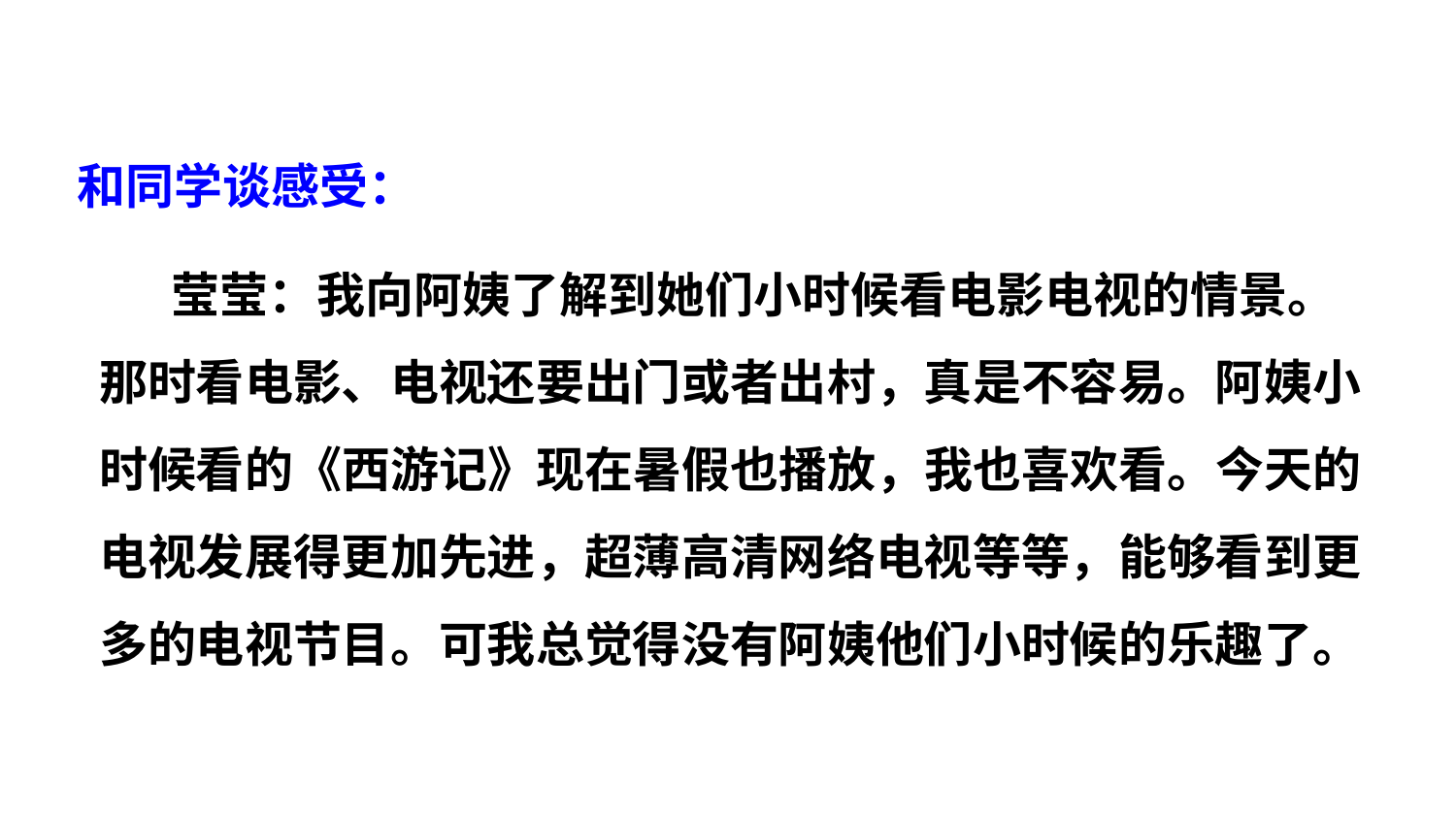

和同学谈感受：
莹莹：我向阿姨了解到她们小时候看电影电视的情景。那时看电影、电视还要出门或者出村，真是不容易。阿姨小时候看的《西游记》现在暑假也播放，我也喜欢看。今天的电视发展得更加先进，超薄高清网络电视等等，能够看到更多的电视节目。可我总觉得没有阿姨他们小时候的乐趣了。